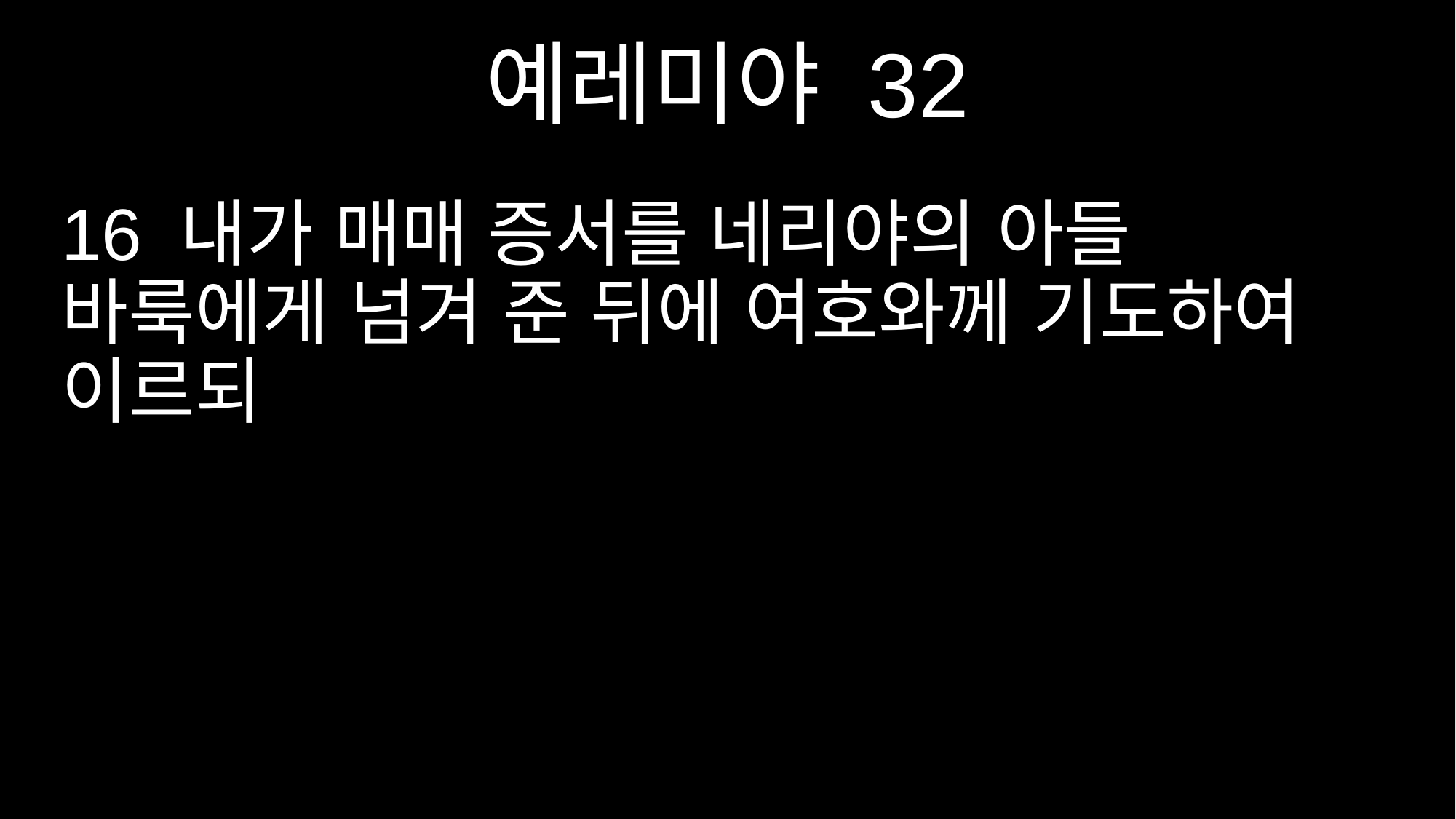

예레미야 32
16 내가 매매 증서를 네리야의 아들 바룩에게 넘겨 준 뒤에 여호와께 기도하여 이르되